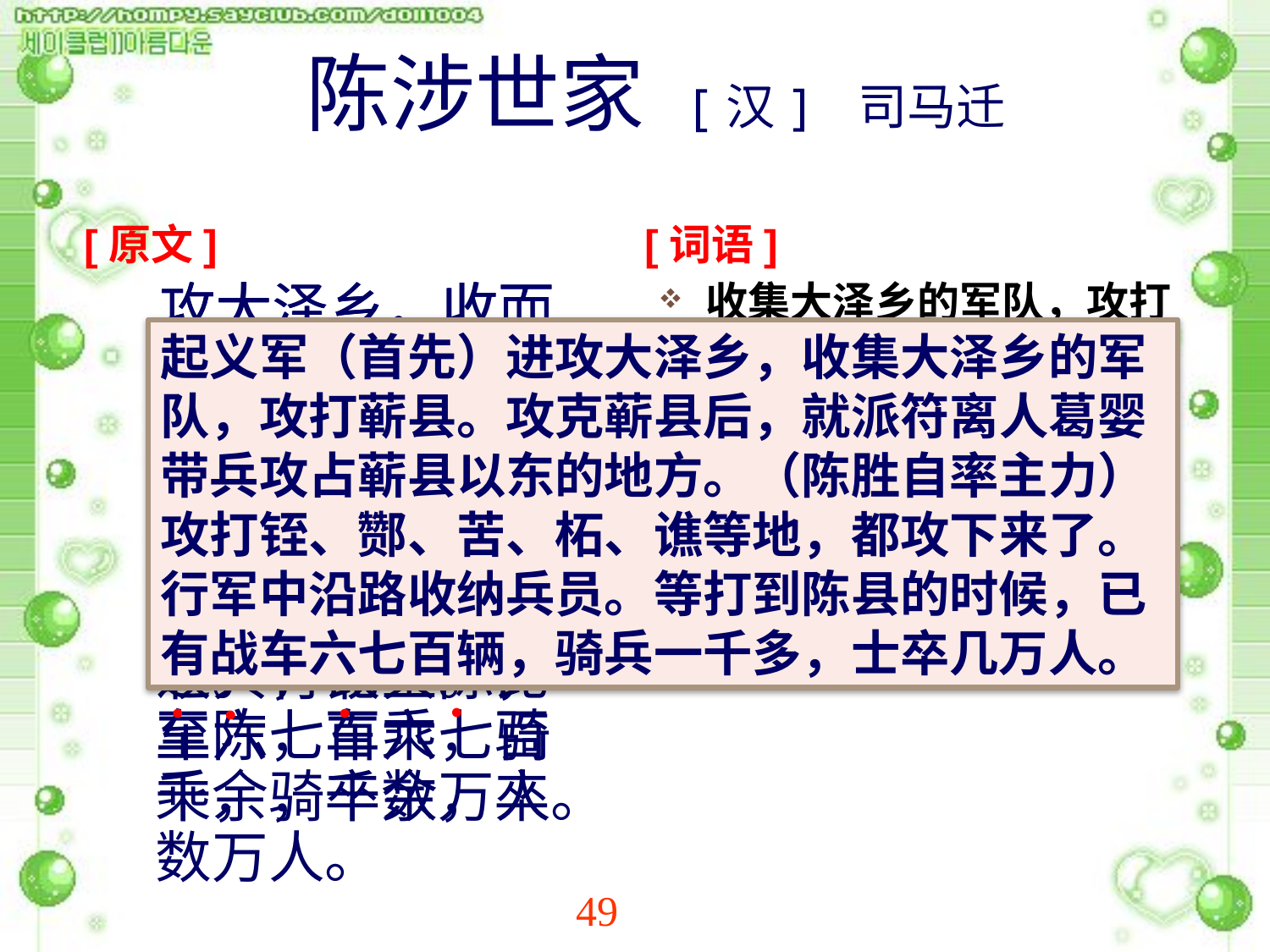

陈涉世家 [汉] 司马迁

[原文]
[词语]

   攻大泽乡，收而攻蕲。蕲下，乃令符离人葛婴将兵徇蕲以东。攻铚、酂、苦、柘、谯，皆下之。行收兵，比至陈，车六七百乘，骑千余，卒数万人。
   攻大泽乡，收而攻蕲。蕲下，乃令符离人葛婴将兵徇蕲以东。攻铚、酂、苦、柘、谯，皆下之。行收兵。比至陈，车六七百乘，骑千余，卒数万人。
收集大泽乡的军队，攻打蕲县。
下，攻下，攻克。
徇，攻占（土地）。
行军中沿路收纳兵员。
比，等到。
起义军（首先）进攻大泽乡，收集大泽乡的军队，攻打蕲县。攻克蕲县后，就派符离人葛婴带兵攻占蕲县以东的地方。（陈胜自率主力）攻打铚、酂、苦、柘、谯等地，都攻下来了。行军中沿路收纳兵员。等打到陈县的时候，已有战车六七百辆，骑兵一千多，士卒几万人。
●
●
●
●
●

●
●
●
●
●
●
●
●
●
●
●
●
●
49